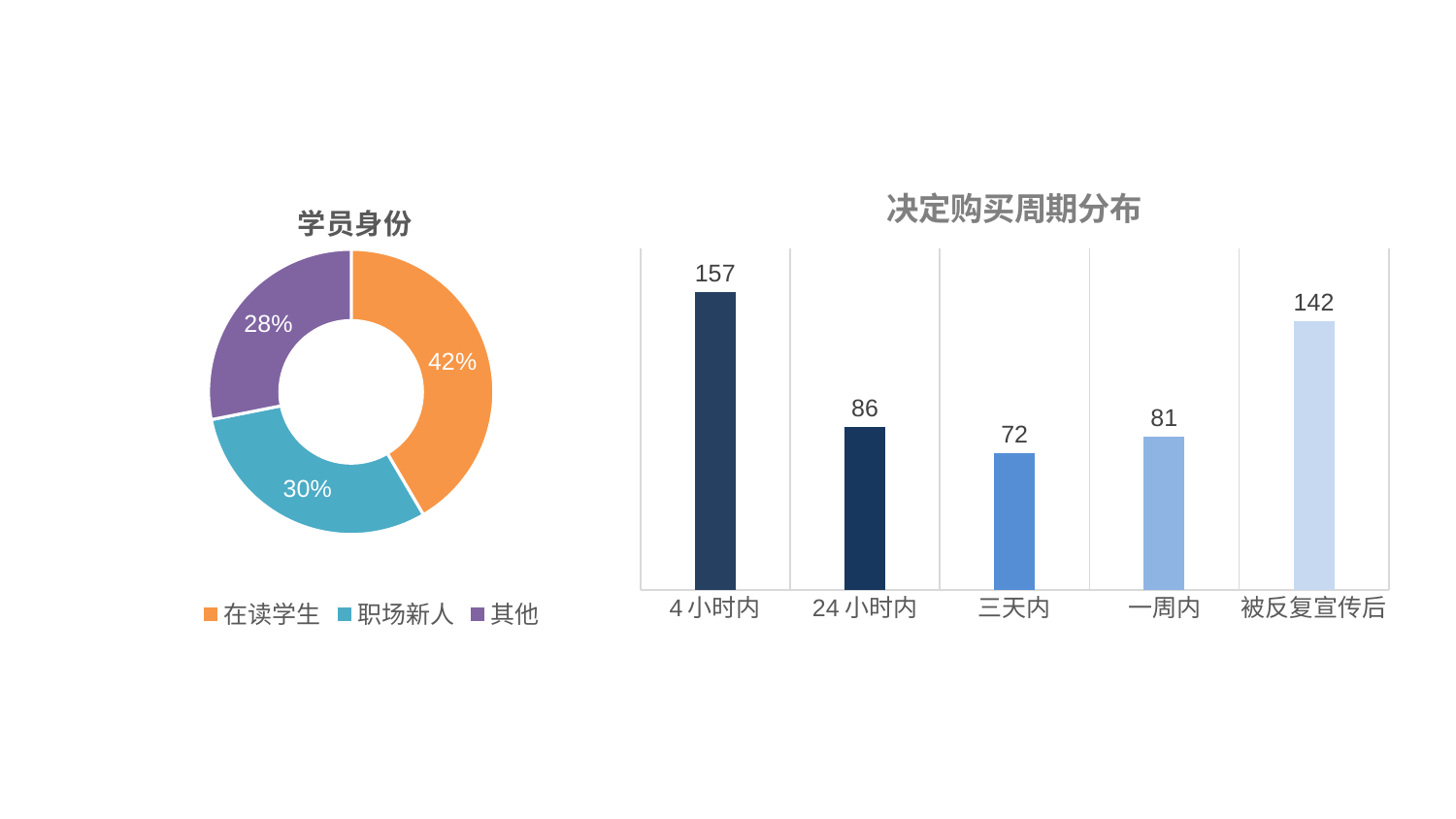

### Chart: 决定购买周期分布

| Category | 系列 1 |
|---|---|
| 4小时内 | 157.0 |
| 24小时内 | 86.0 |
| 三天内 | 72.0 |
| 一周内 | 81.0 |
| 被反复宣传后 | 142.0 |

### Chart: 学员身份

| Category | 销售额 |
|---|---|
| 在读学生 | 226.0 |
| 职场新人 | 165.0 |
| 其他 | 153.0 |